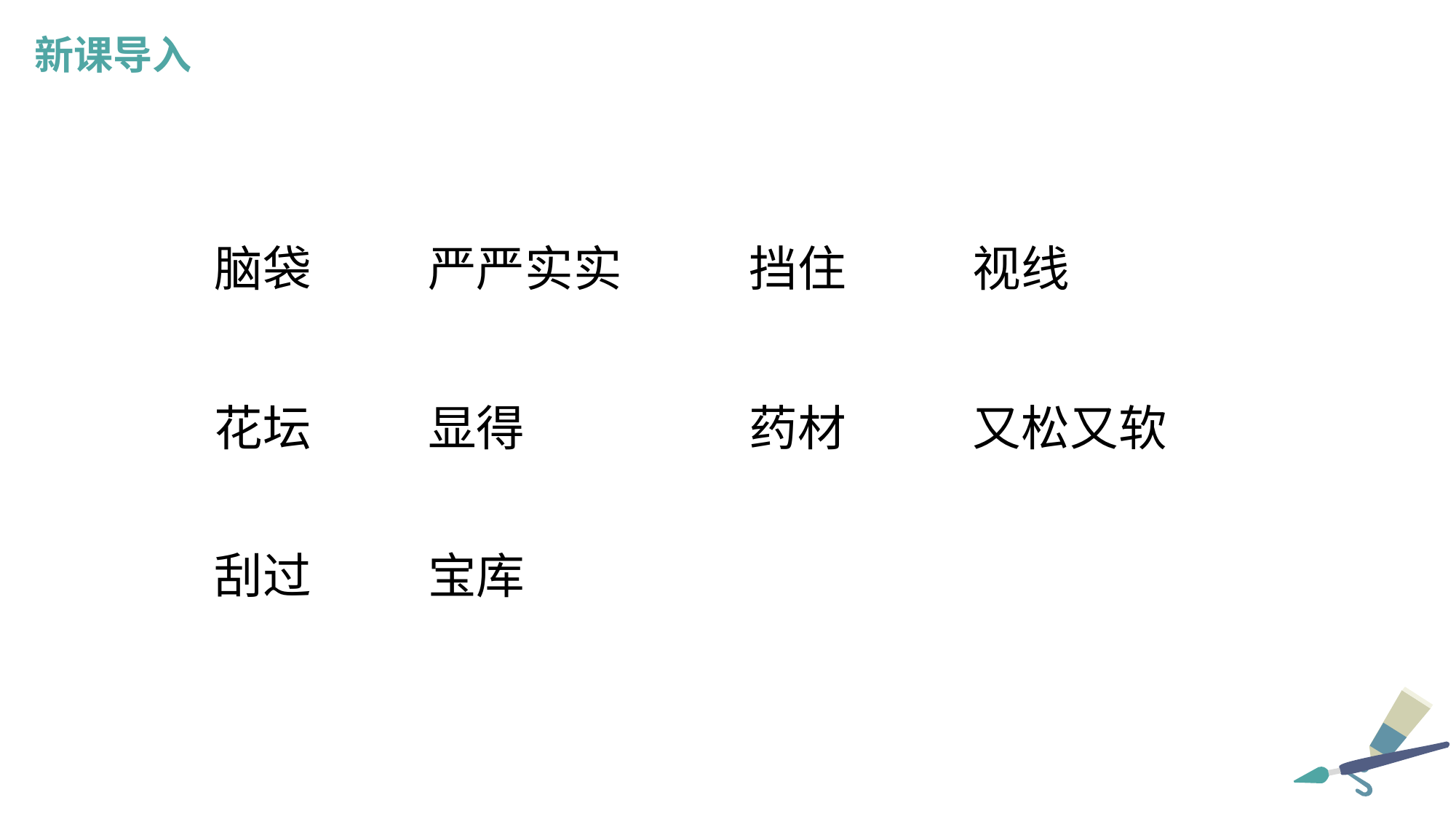

新课导入
视线
脑袋
严严实实
挡住
花坛
显得
药材
又松又软
刮过
宝库